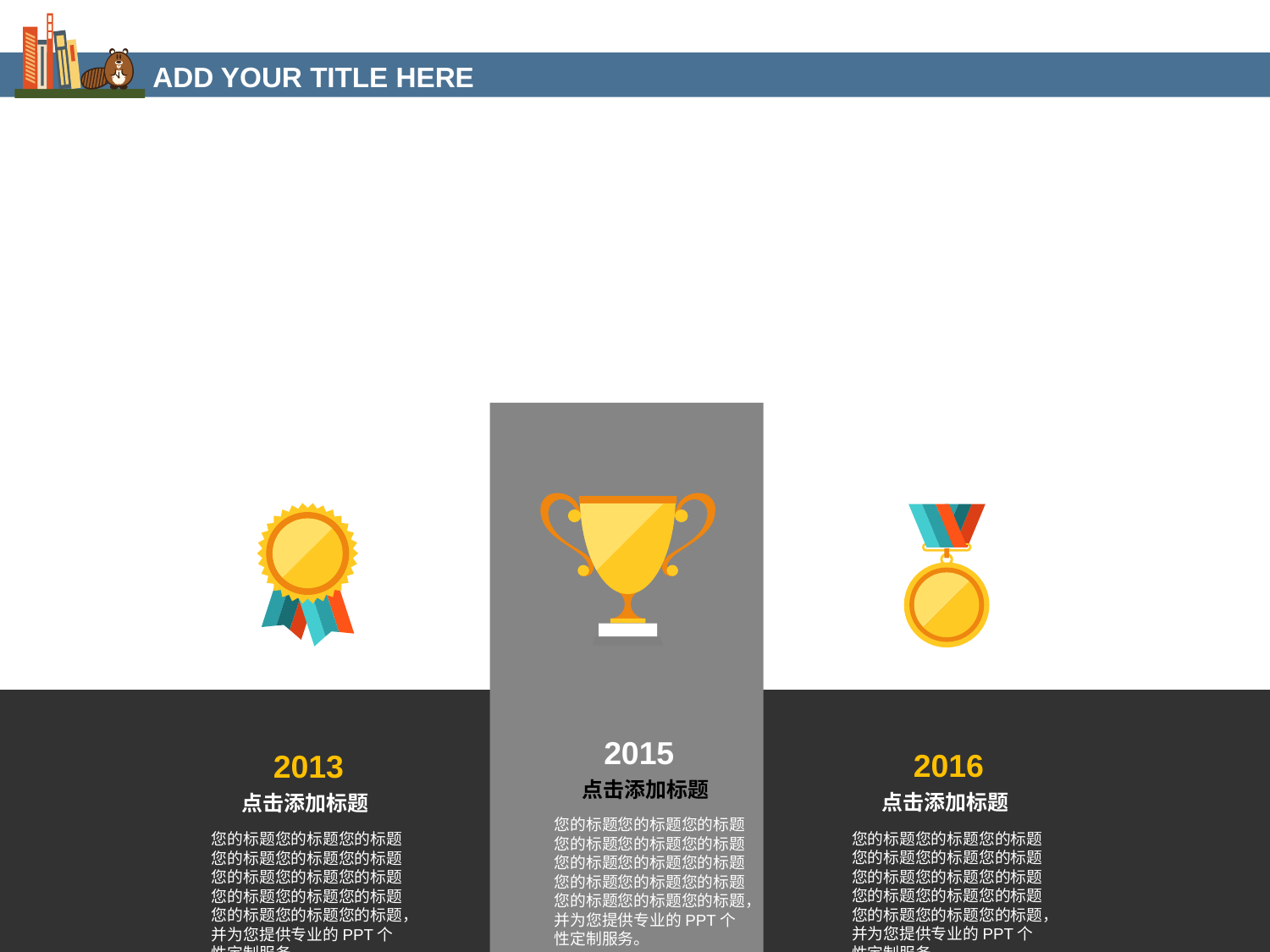

ADD YOUR TITLE HERE

2015
点击添加标题
您的标题您的标题您的标题您的标题您的标题您的标题您的标题您的标题您的标题您的标题您的标题您的标题您的标题您的标题您的标题，并为您提供专业的PPT个性定制服务。
2016
点击添加标题
您的标题您的标题您的标题您的标题您的标题您的标题您的标题您的标题您的标题您的标题您的标题您的标题您的标题您的标题您的标题，并为您提供专业的PPT个性定制服务。
2013
点击添加标题
您的标题您的标题您的标题您的标题您的标题您的标题您的标题您的标题您的标题您的标题您的标题您的标题您的标题您的标题您的标题，并为您提供专业的PPT个性定制服务。